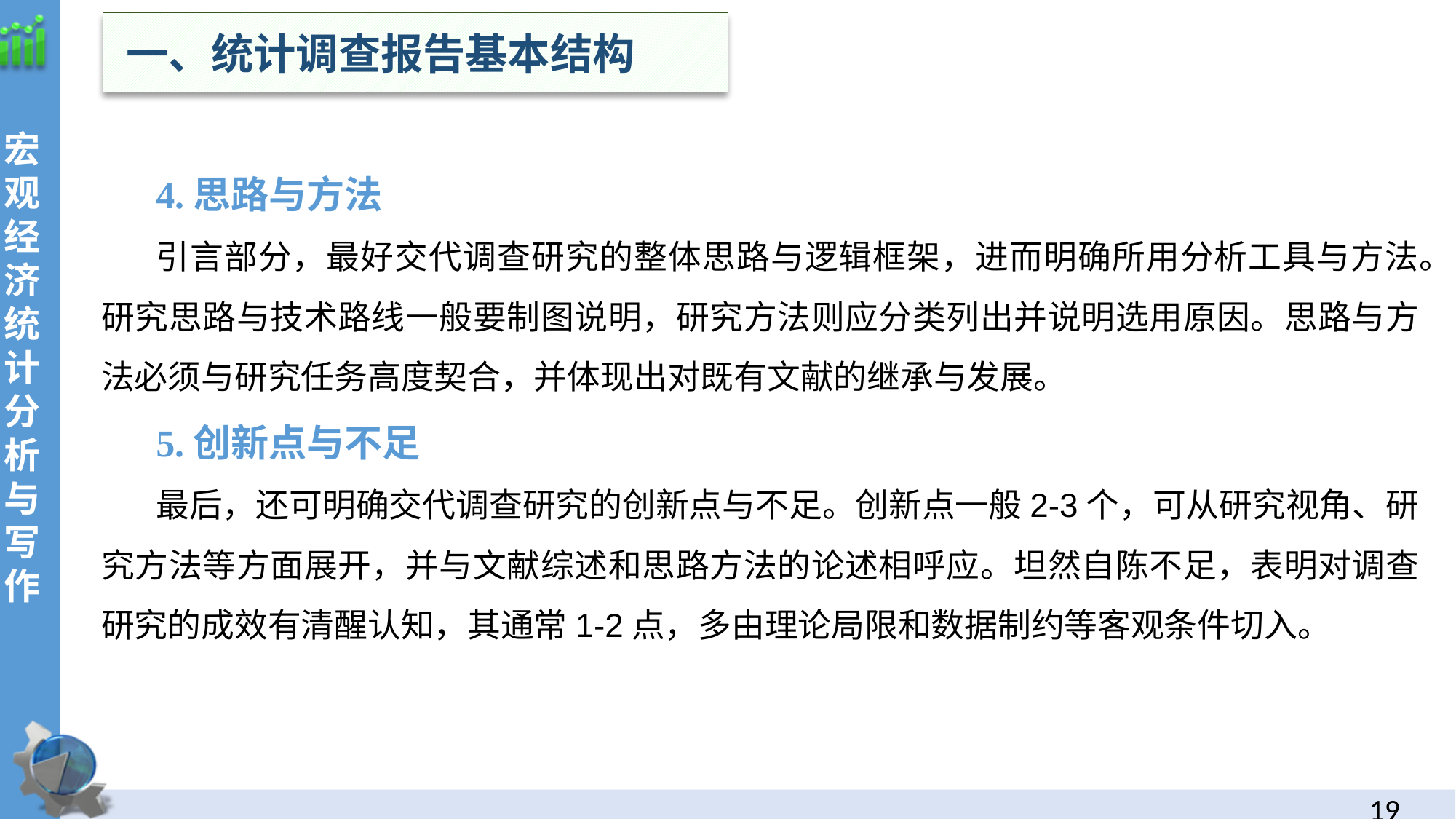

一、统计调查报告基本结构
4.思路与方法
引言部分，最好交代调查研究的整体思路与逻辑框架，进而明确所用分析工具与方法。研究思路与技术路线一般要制图说明，研究方法则应分类列出并说明选用原因。思路与方法必须与研究任务高度契合，并体现出对既有文献的继承与发展。
5.创新点与不足
最后，还可明确交代调查研究的创新点与不足。创新点一般2-3个，可从研究视角、研究方法等方面展开，并与文献综述和思路方法的论述相呼应。坦然自陈不足，表明对调查研究的成效有清醒认知，其通常1-2点，多由理论局限和数据制约等客观条件切入。

19